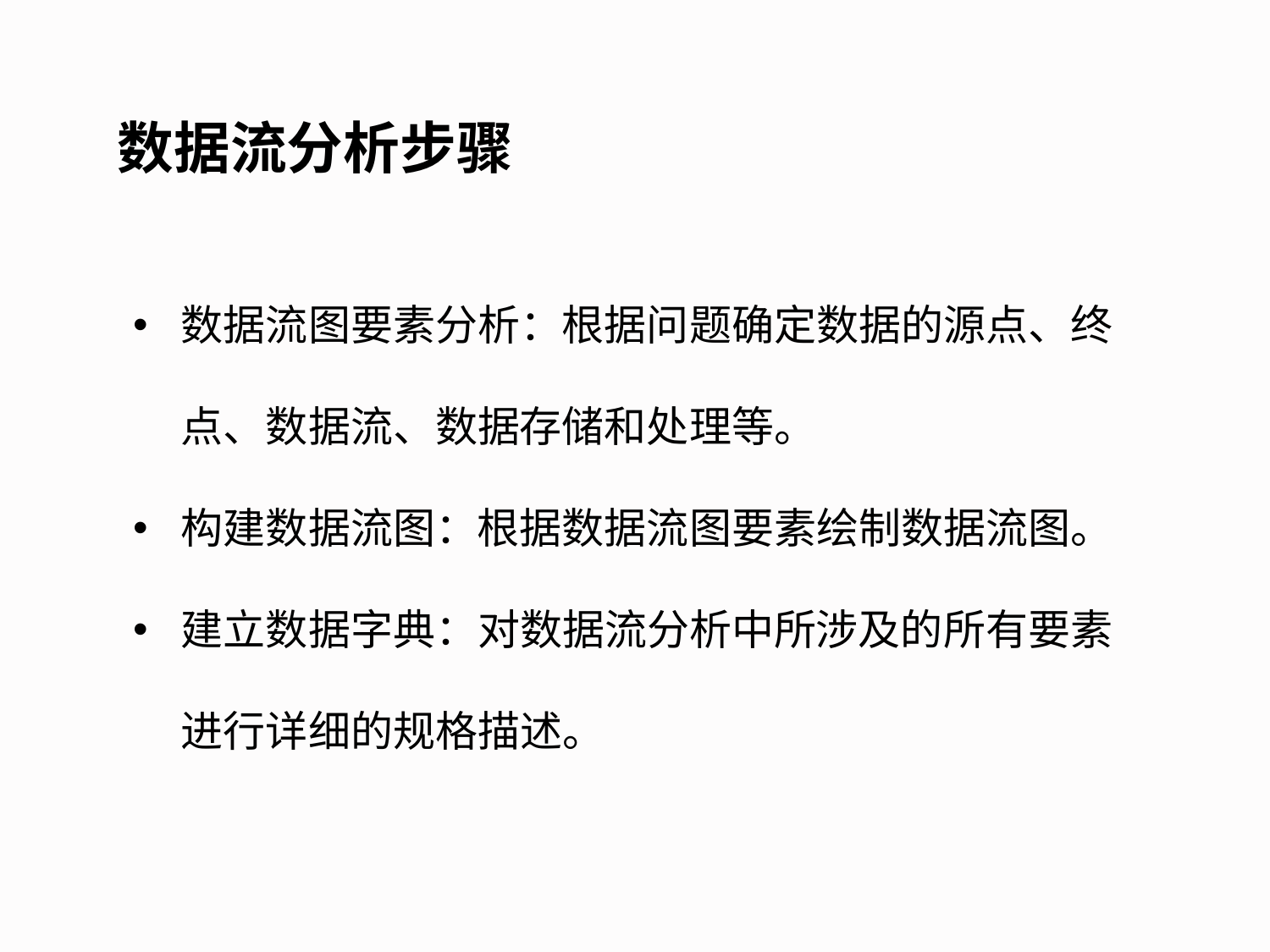

数据流分析步骤
数据流图要素分析：根据问题确定数据的源点、终点、数据流、数据存储和处理等。
构建数据流图：根据数据流图要素绘制数据流图。
建立数据字典：对数据流分析中所涉及的所有要素进行详细的规格描述。